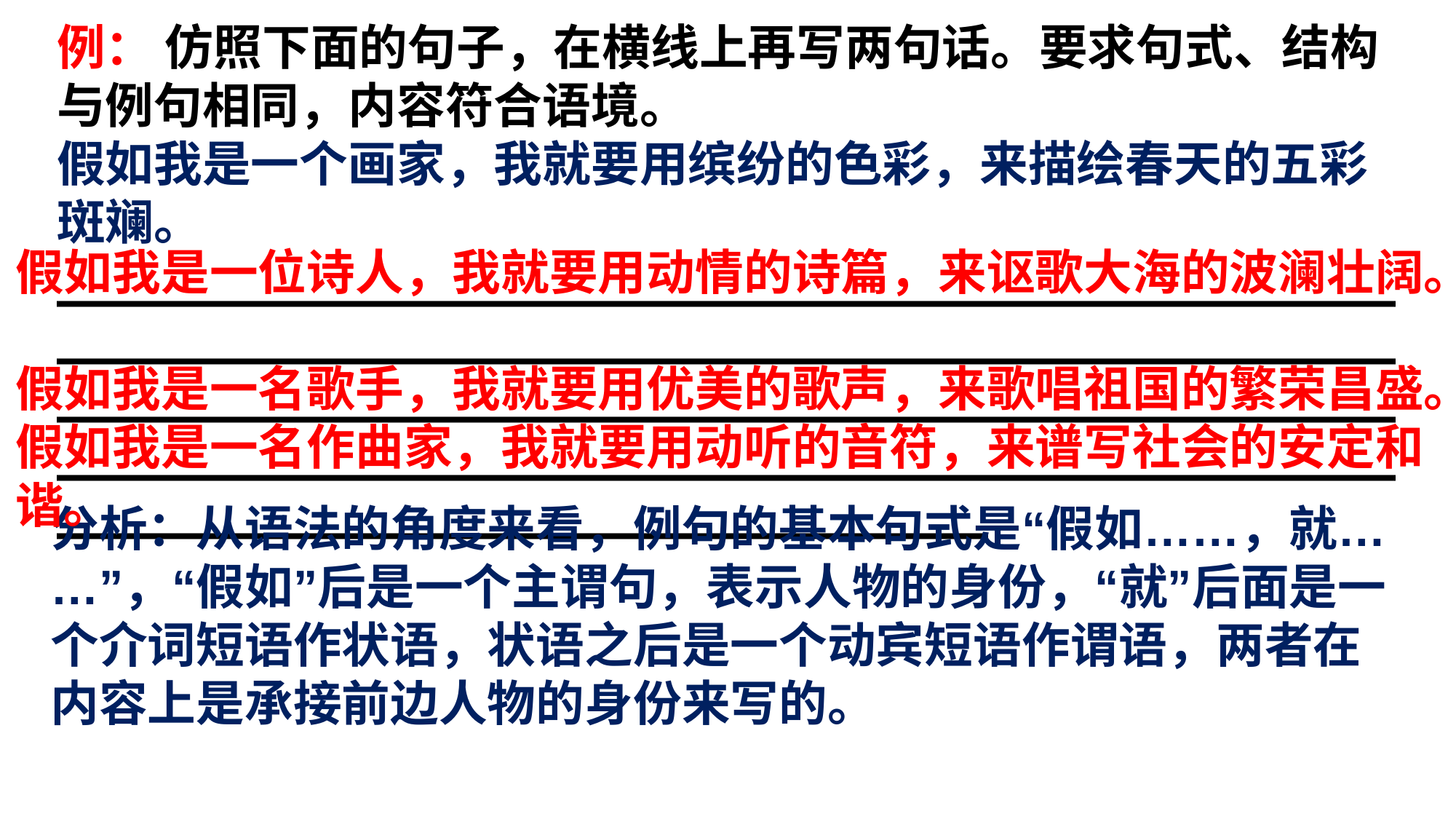

例： 仿照下面的句子，在横线上再写两句话。要求句式、结构与例句相同，内容符合语境。
假如我是一个画家，我就要用缤纷的色彩，来描绘春天的五彩斑斓。
________________________________________________________________________________________________________________________________________________________________________________________________________________________
假如我是一位诗人，我就要用动情的诗篇，来讴歌大海的波澜壮阔。
假如我是一名歌手，我就要用优美的歌声，来歌唱祖国的繁荣昌盛。假如我是一名作曲家，我就要用动听的音符，来谱写社会的安定和谐。

分析：从语法的角度来看，例句的基本句式是“假如……，就……”，“假如”后是一个主谓句，表示人物的身份，“就”后面是一个介词短语作状语，状语之后是一个动宾短语作谓语，两者在内容上是承接前边人物的身份来写的。